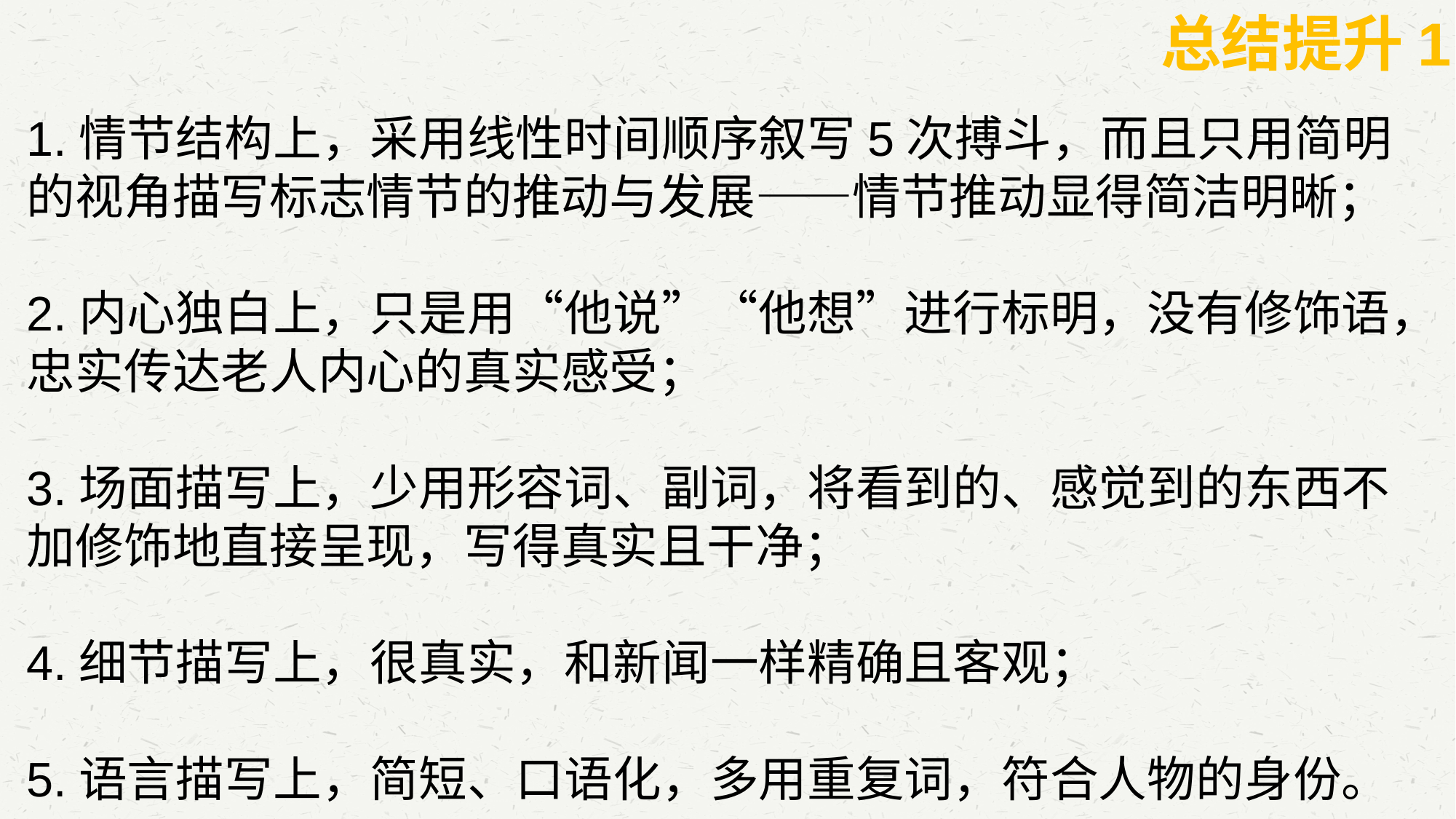

总结提升1
1.情节结构上，采用线性时间顺序叙写5次搏斗，而且只用简明的视角描写标志情节的推动与发展——情节推动显得简洁明晰；

2.内心独白上，只是用“他说”“他想”进行标明，没有修饰语，
忠实传达老人内心的真实感受；

3.场面描写上，少用形容词、副词，将看到的、感觉到的东西不加修饰地直接呈现，写得真实且干净；

4.细节描写上，很真实，和新闻一样精确且客观；

5.语言描写上，简短、口语化，多用重复词，符合人物的身份。